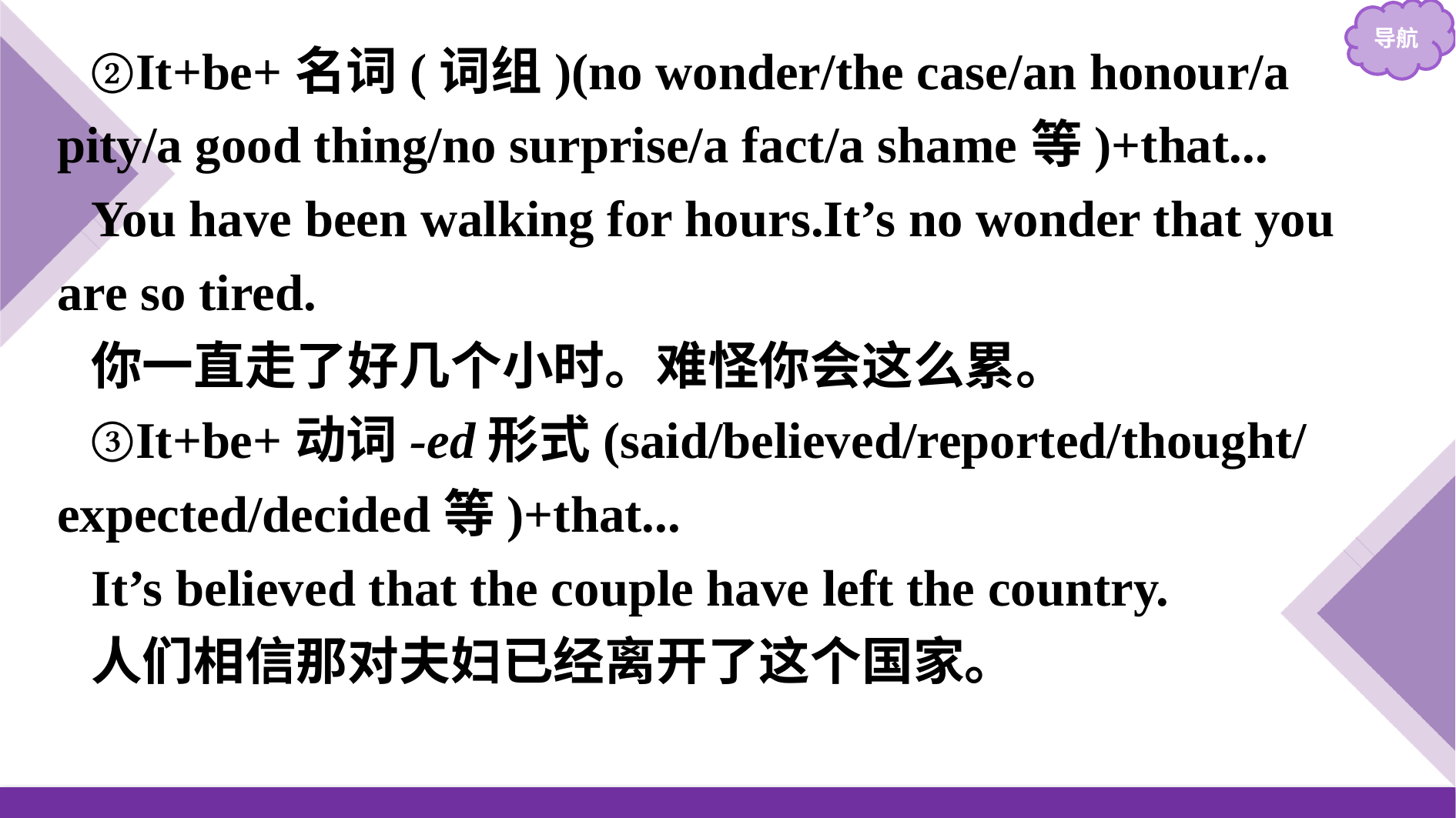

②It+be+名词(词组)(no wonder/the case/an honour/a pity/a good thing/no surprise/a fact/a shame等)+that...
You have been walking for hours.It’s no wonder that you are so tired.
你一直走了好几个小时。难怪你会这么累。
③It+be+动词-ed形式(said/believed/reported/thought/ expected/decided等)+that...
It’s believed that the couple have left the country.
人们相信那对夫妇已经离开了这个国家。